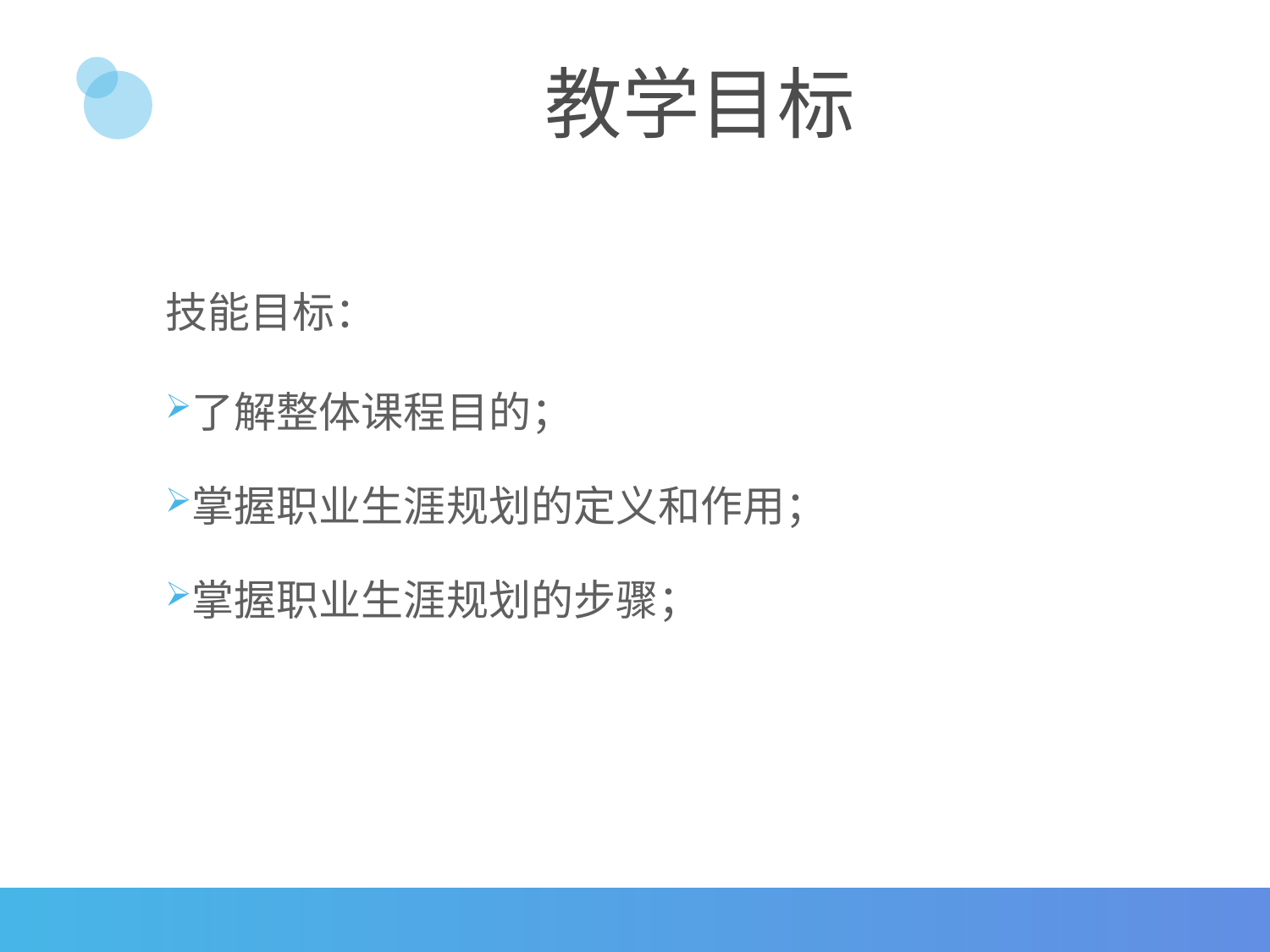

# 教学目标
技能目标：
了解整体课程目的；
掌握职业生涯规划的定义和作用；
掌握职业生涯规划的步骤；